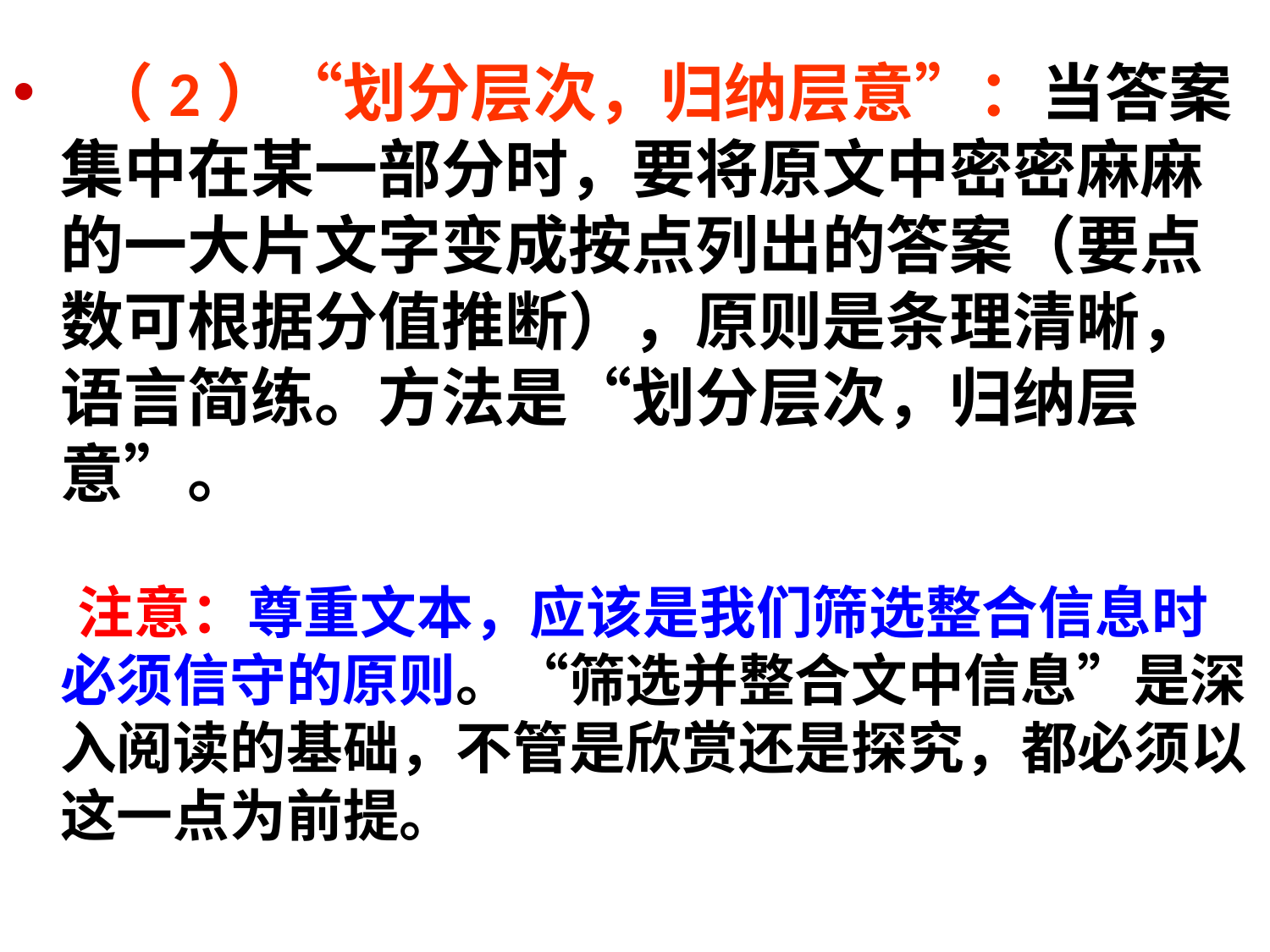

（2）“划分层次，归纳层意”：当答案集中在某一部分时，要将原文中密密麻麻的一大片文字变成按点列出的答案（要点数可根据分值推断），原则是条理清晰，语言简练。方法是“划分层次，归纳层意”。

    注意：尊重文本，应该是我们筛选整合信息时必须信守的原则。“筛选并整合文中信息”是深入阅读的基础，不管是欣赏还是探究，都必须以这一点为前提。